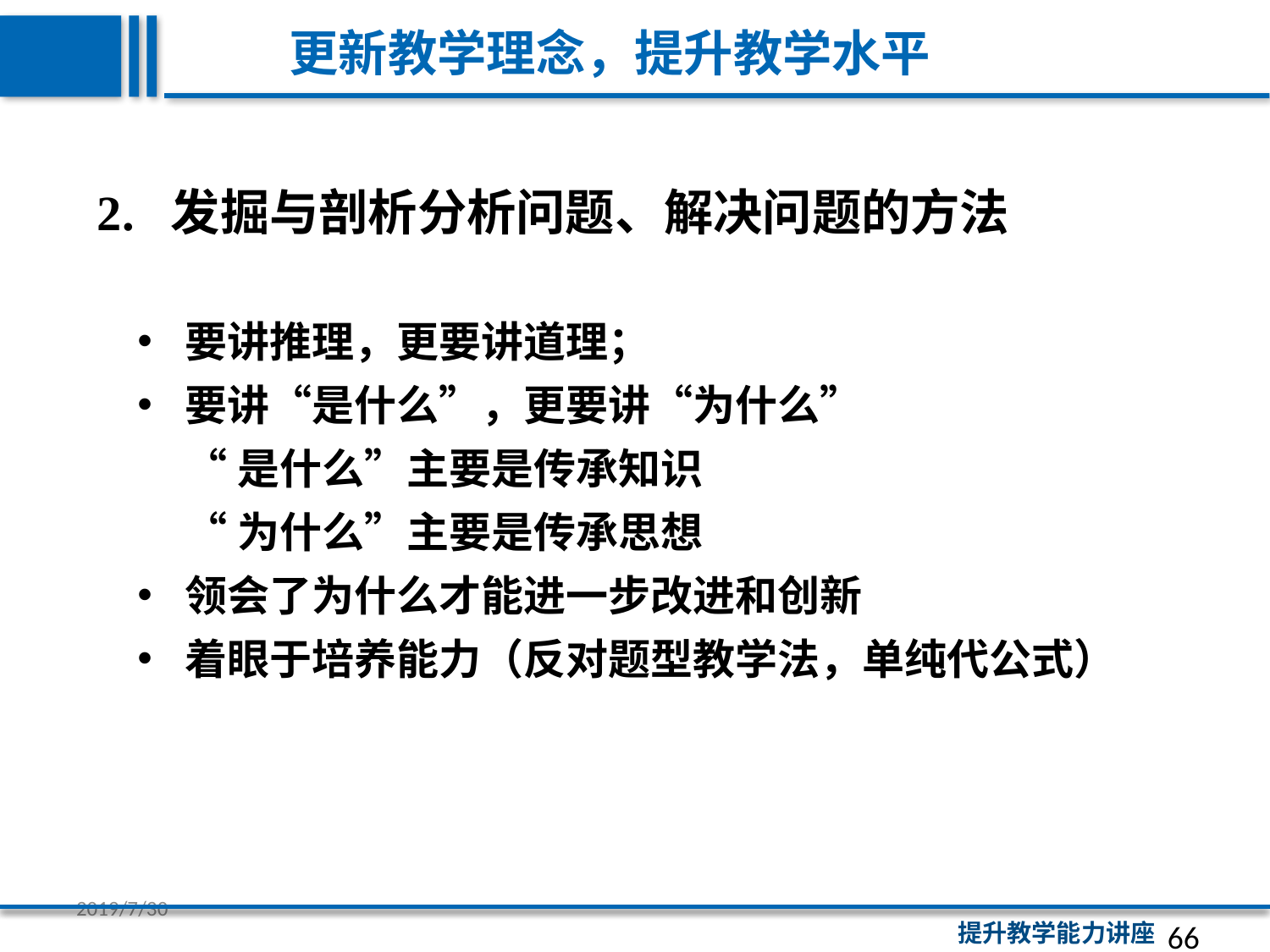

更新教学理念，提升教学水平
2.  发掘与剖析分析问题、解决问题的方法
要讲推理，更要讲道理；
要讲“是什么”，更要讲“为什么”
     “是什么”主要是传承知识
     “为什么”主要是传承思想
领会了为什么才能进一步改进和创新
着眼于培养能力（反对题型教学法，单纯代公式）
66